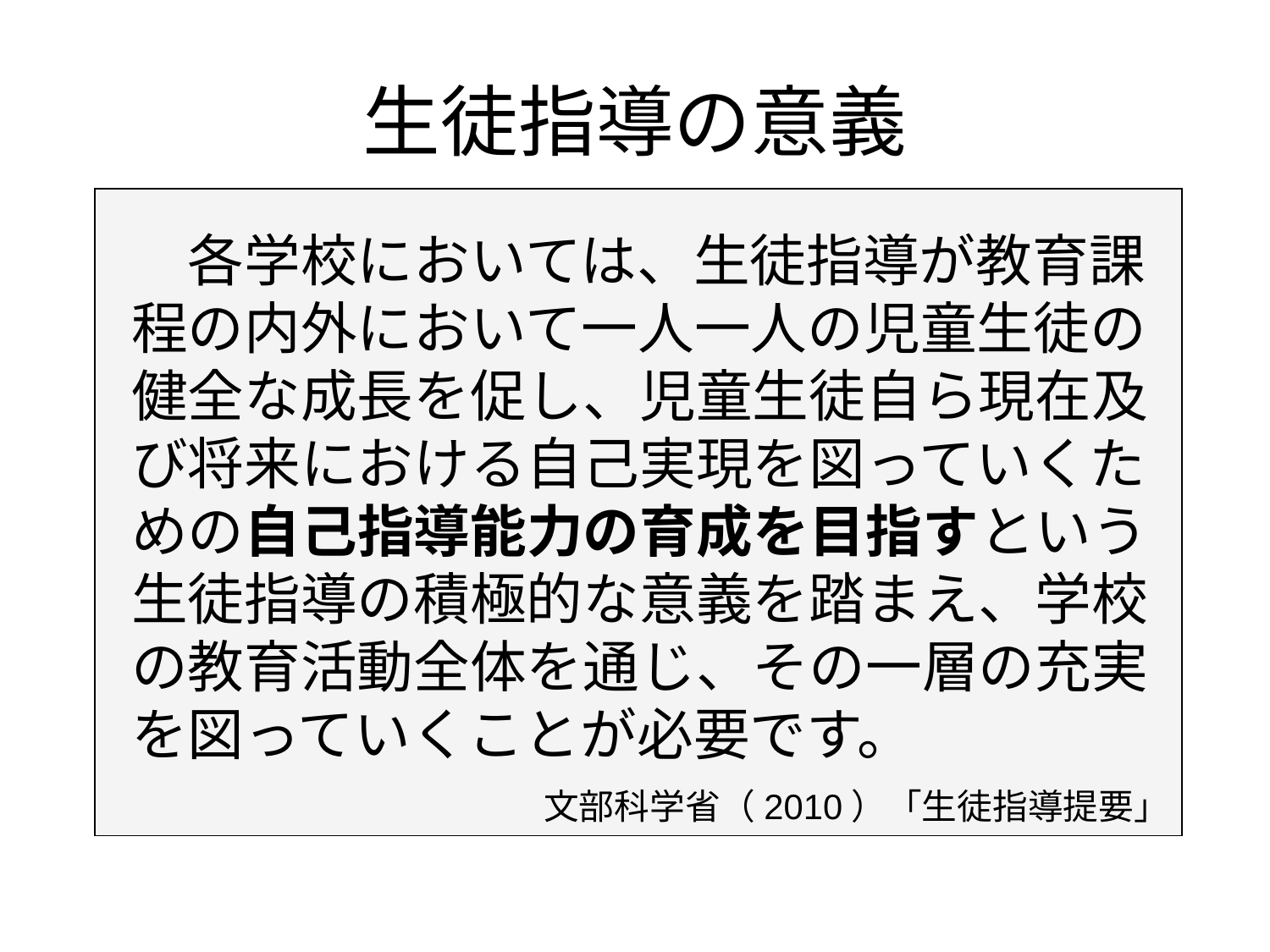

生徒指導の意義

　各学校においては、生徒指導が教育課程の内外において一人一人の児童生徒の健全な成長を促し、児童生徒自ら現在及び将来における自己実現を図っていくための自己指導能力の育成を目指すという生徒指導の積極的な意義を踏まえ、学校の教育活動全体を通じ、その一層の充実を図っていくことが必要です。
　　　  文部科学省（2010）「生徒指導提要」